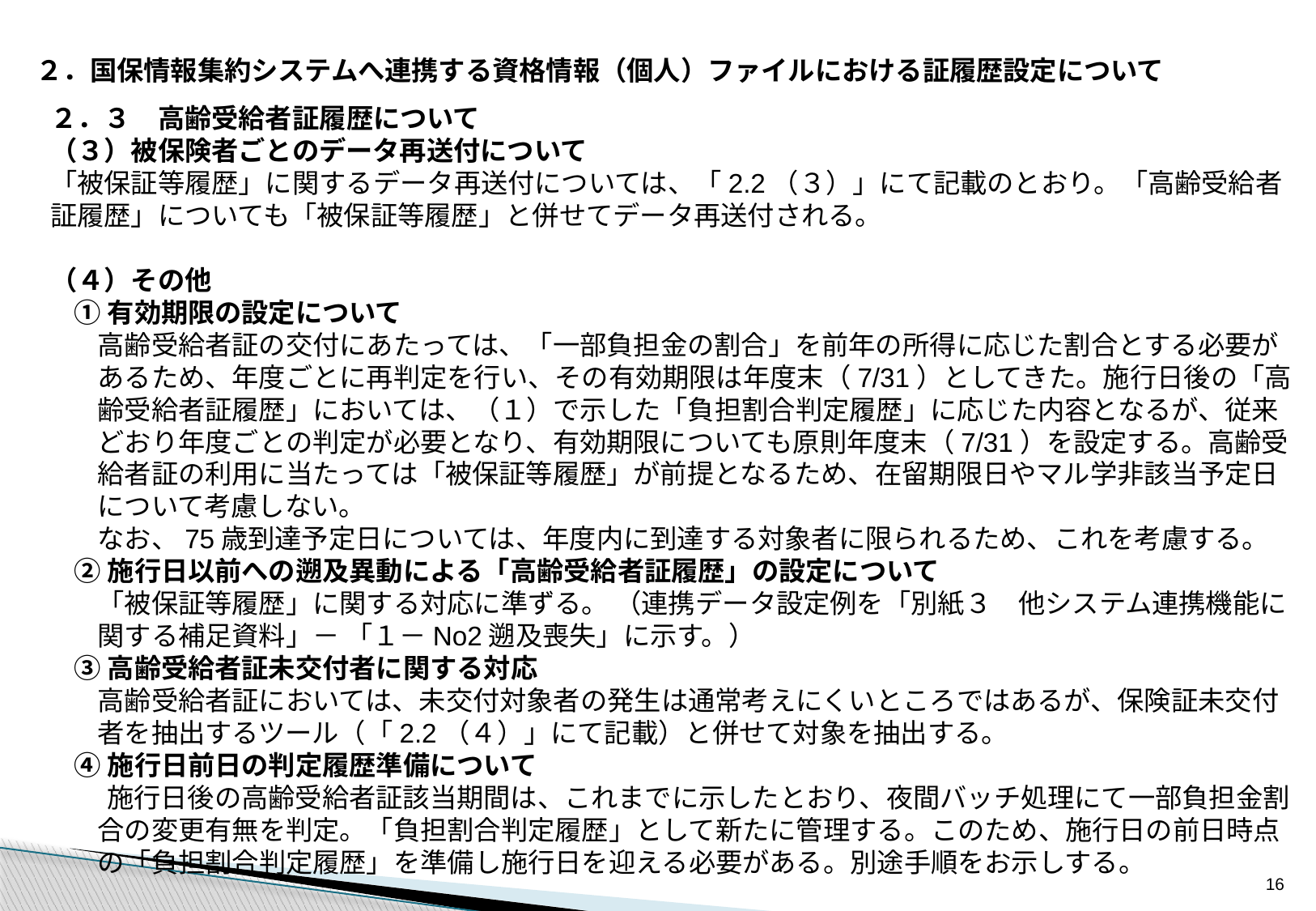

２．国保情報集約システムへ連携する資格情報（個人）ファイルにおける証履歴設定について
２．３　高齢受給者証履歴について
（３）被保険者ごとのデータ再送付について
「被保証等履歴」に関するデータ再送付については、「2.2（３）」にて記載のとおり。「高齢受給者証履歴」についても「被保証等履歴」と併せてデータ再送付される。

（４）その他
①有効期限の設定について
高齢受給者証の交付にあたっては、「一部負担金の割合」を前年の所得に応じた割合とする必要があるため、年度ごとに再判定を行い、その有効期限は年度末（7/31）としてきた。施行日後の「高齢受給者証履歴」においては、（１）で示した「負担割合判定履歴」に応じた内容となるが、従来どおり年度ごとの判定が必要となり、有効期限についても原則年度末（7/31）を設定する。高齢受給者証の利用に当たっては「被保証等履歴」が前提となるため、在留期限日やマル学非該当予定日について考慮しない。
なお、75歳到達予定日については、年度内に到達する対象者に限られるため、これを考慮する。
②施行日以前への遡及異動による「高齢受給者証履歴」の設定について
「被保証等履歴」に関する対応に準ずる。 （連携データ設定例を「別紙３　他システム連携機能に関する補足資料」－ 「１－No2遡及喪失」に示す。）
③高齢受給者証未交付者に関する対応
高齢受給者証においては、未交付対象者の発生は通常考えにくいところではあるが、保険証未交付者を抽出するツール（「2.2（４）」にて記載）と併せて対象を抽出する。
④施行日前日の判定履歴準備について
　 施行日後の高齢受給者証該当期間は、これまでに示したとおり、夜間バッチ処理にて一部負担金割合の変更有無を判定。「負担割合判定履歴」として新たに管理する。このため、施行日の前日時点の「負担割合判定履歴」を準備し施行日を迎える必要がある。別途手順をお示しする。
16